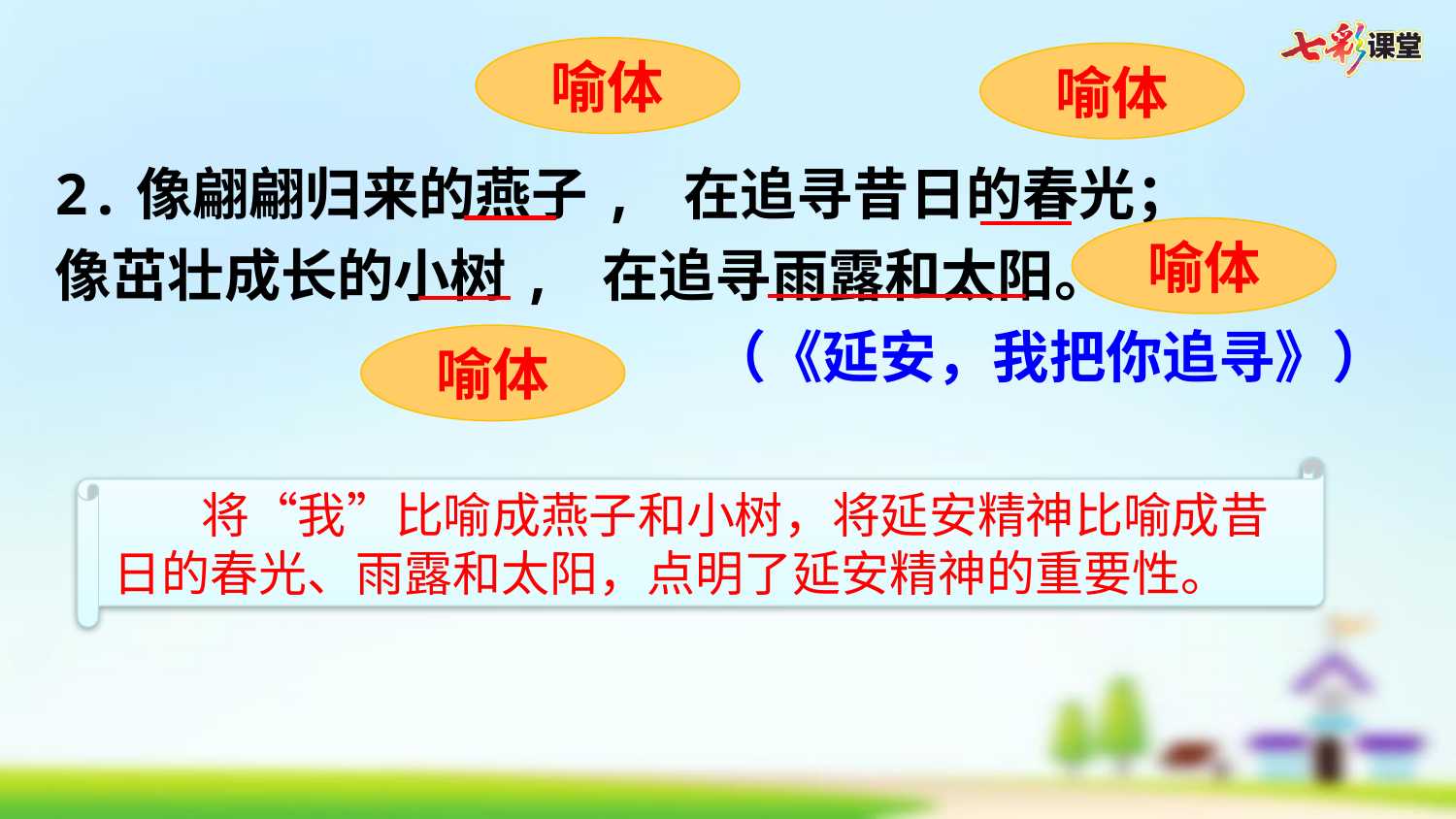

喻体
喻体
2.像翩翩归来的燕子, 在追寻昔日的春光； 
像茁壮成长的小树, 在追寻雨露和太阳。
（《延安，我把你追寻》）

喻体
喻体
       将“我”比喻成燕子和小树，将延安精神比喻成昔日的春光、雨露和太阳，点明了延安精神的重要性。